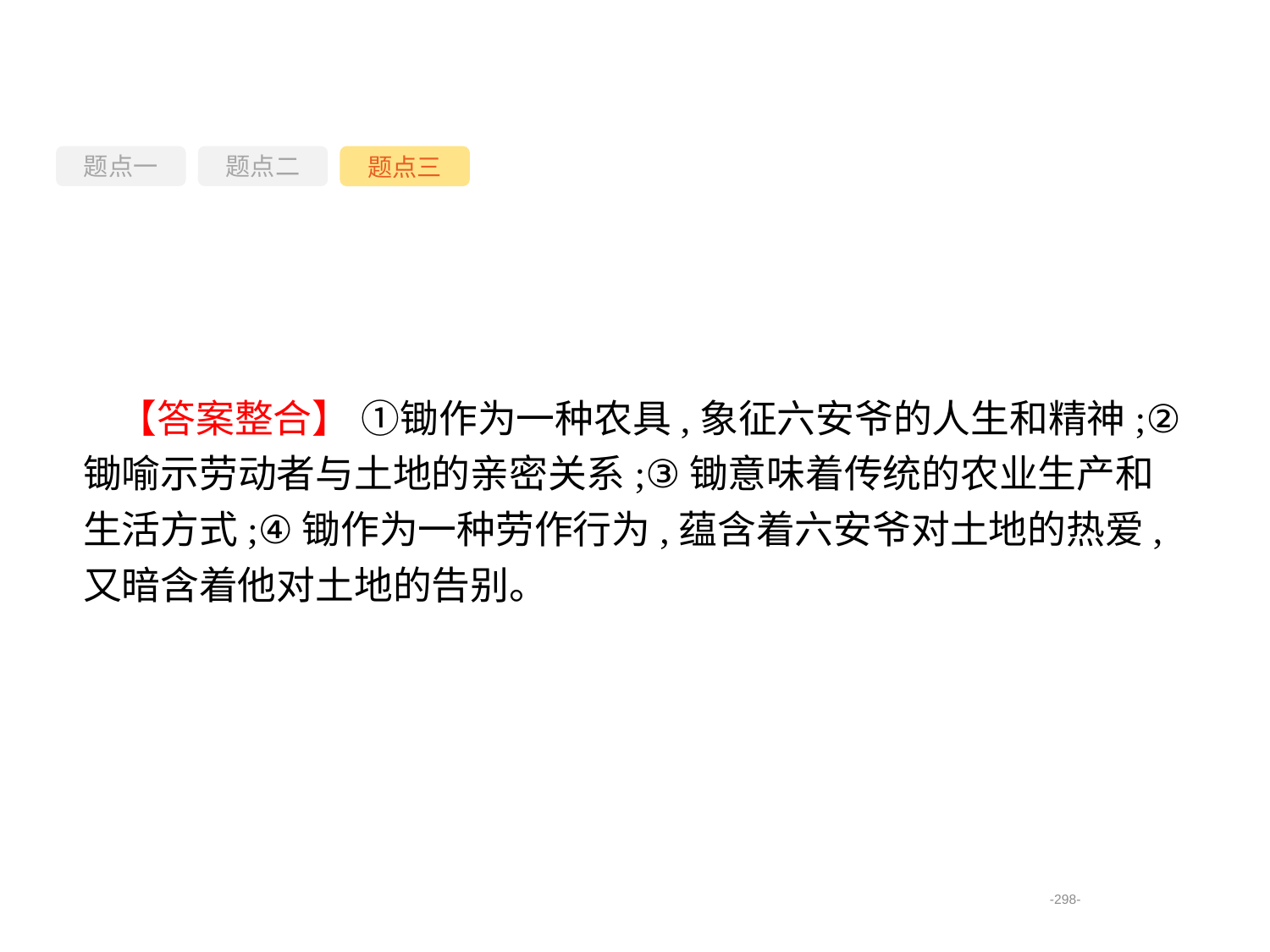

题点一
题点三
题点二
【答案整合】 ①锄作为一种农具,象征六安爷的人生和精神;②锄喻示劳动者与土地的亲密关系;③锄意味着传统的农业生产和生活方式;④锄作为一种劳作行为,蕴含着六安爷对土地的热爱,又暗含着他对土地的告别。
-298-